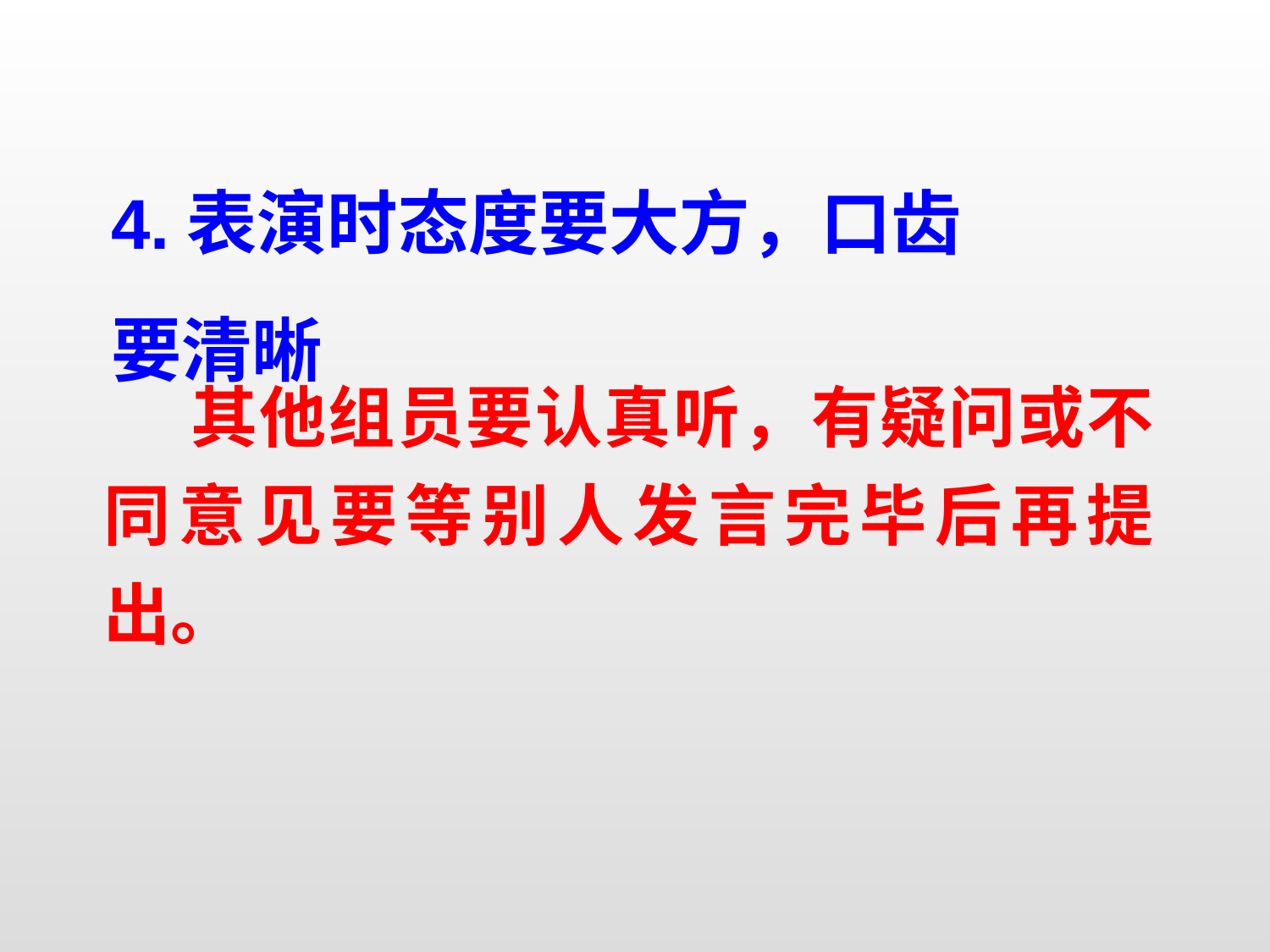

4.表演时态度要大方，口齿要清晰
    其他组员要认真听，有疑问或不同意见要等别人发言完毕后再提出。